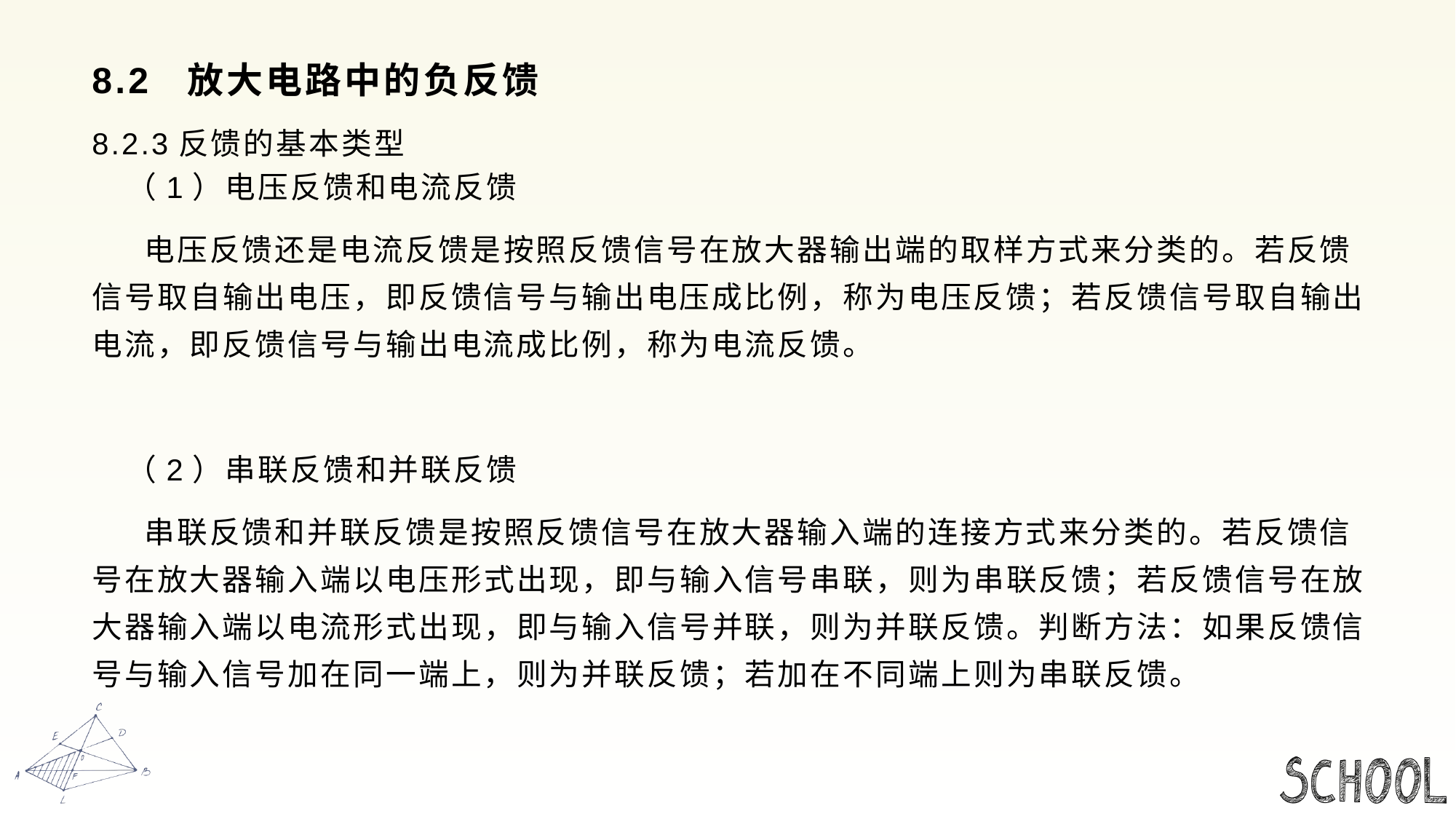

# 8.2  放大电路中的负反馈
8.2.3反馈的基本类型
   （1）电压反馈和电流反馈
     电压反馈还是电流反馈是按照反馈信号在放大器输出端的取样方式来分类的。若反馈信号取自输出电压，即反馈信号与输出电压成比例，称为电压反馈；若反馈信号取自输出电流，即反馈信号与输出电流成比例，称为电流反馈。

   （2）串联反馈和并联反馈
     串联反馈和并联反馈是按照反馈信号在放大器输入端的连接方式来分类的。若反馈信号在放大器输入端以电压形式出现，即与输入信号串联，则为串联反馈；若反馈信号在放大器输入端以电流形式出现，即与输入信号并联，则为并联反馈。判断方法：如果反馈信号与输入信号加在同一端上，则为并联反馈；若加在不同端上则为串联反馈。